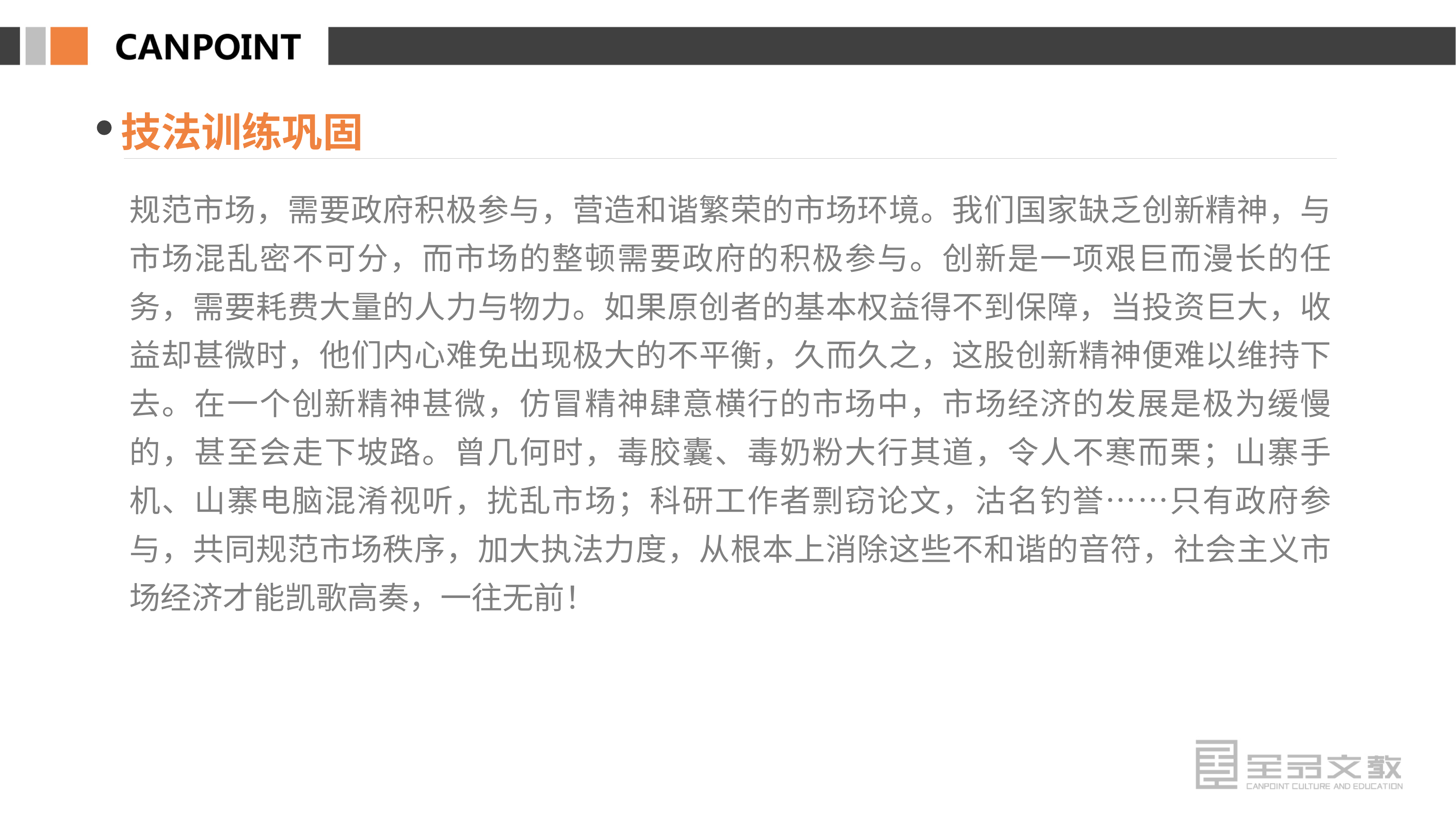

技法训练巩固

规范市场，需要政府积极参与，营造和谐繁荣的市场环境。我们国家缺乏创新精神，与市场混乱密不可分，而市场的整顿需要政府的积极参与。创新是一项艰巨而漫长的任务，需要耗费大量的人力与物力。如果原创者的基本权益得不到保障，当投资巨大，收益却甚微时，他们内心难免出现极大的不平衡，久而久之，这股创新精神便难以维持下去。在一个创新精神甚微，仿冒精神肆意横行的市场中，市场经济的发展是极为缓慢的，甚至会走下坡路。曾几何时，毒胶囊、毒奶粉大行其道，令人不寒而栗；山寨手机、山寨电脑混淆视听，扰乱市场；科研工作者剽窃论文，沽名钓誉……只有政府参与，共同规范市场秩序，加大执法力度，从根本上消除这些不和谐的音符，社会主义市场经济才能凯歌高奏，一往无前！